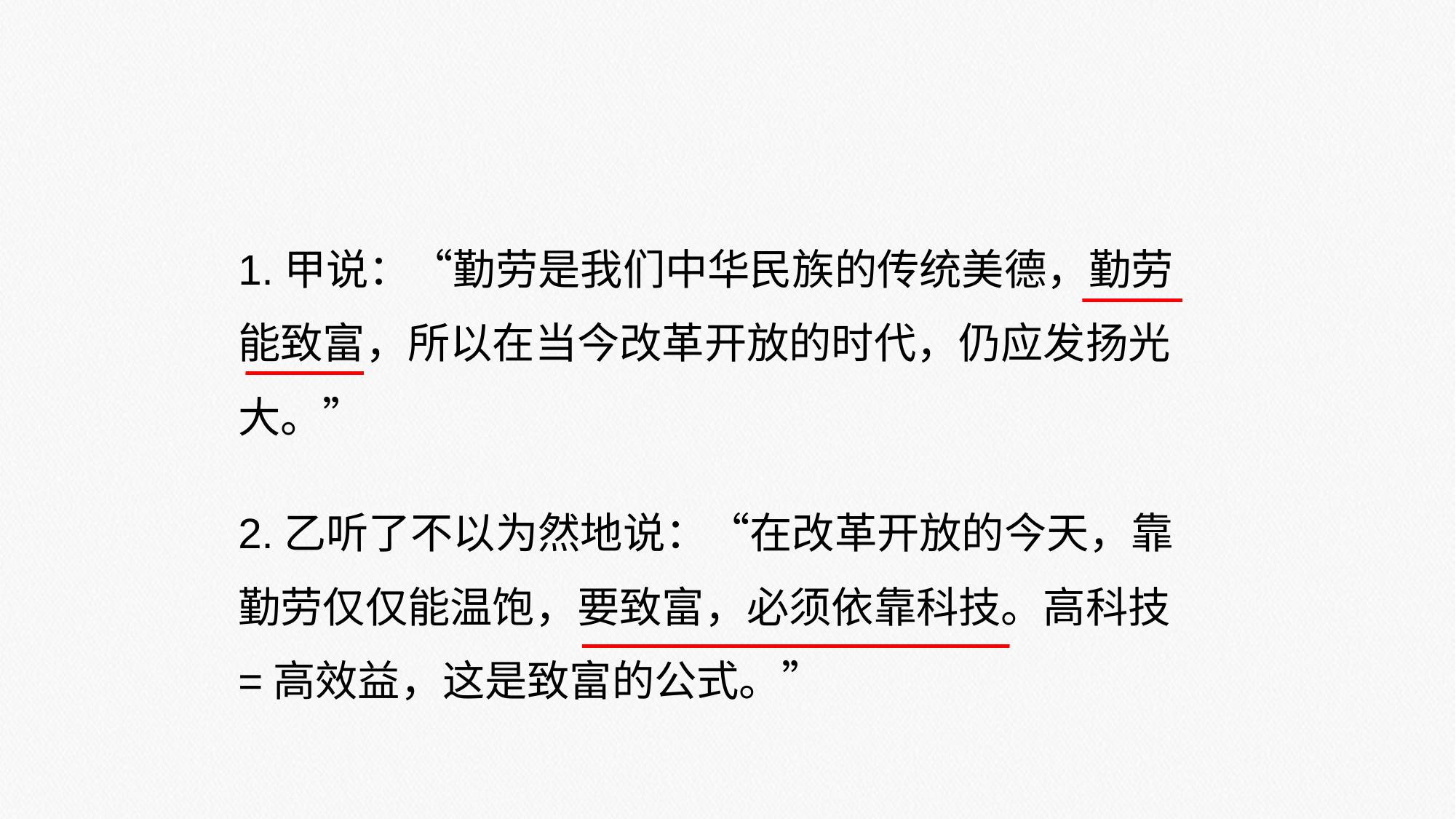

1.甲说：“勤劳是我们中华民族的传统美德，勤劳能致富，所以在当今改革开放的时代，仍应发扬光大。”
2.乙听了不以为然地说：“在改革开放的今天，靠勤劳仅仅能温饱，要致富，必须依靠科技。高科技=高效益，这是致富的公式。”